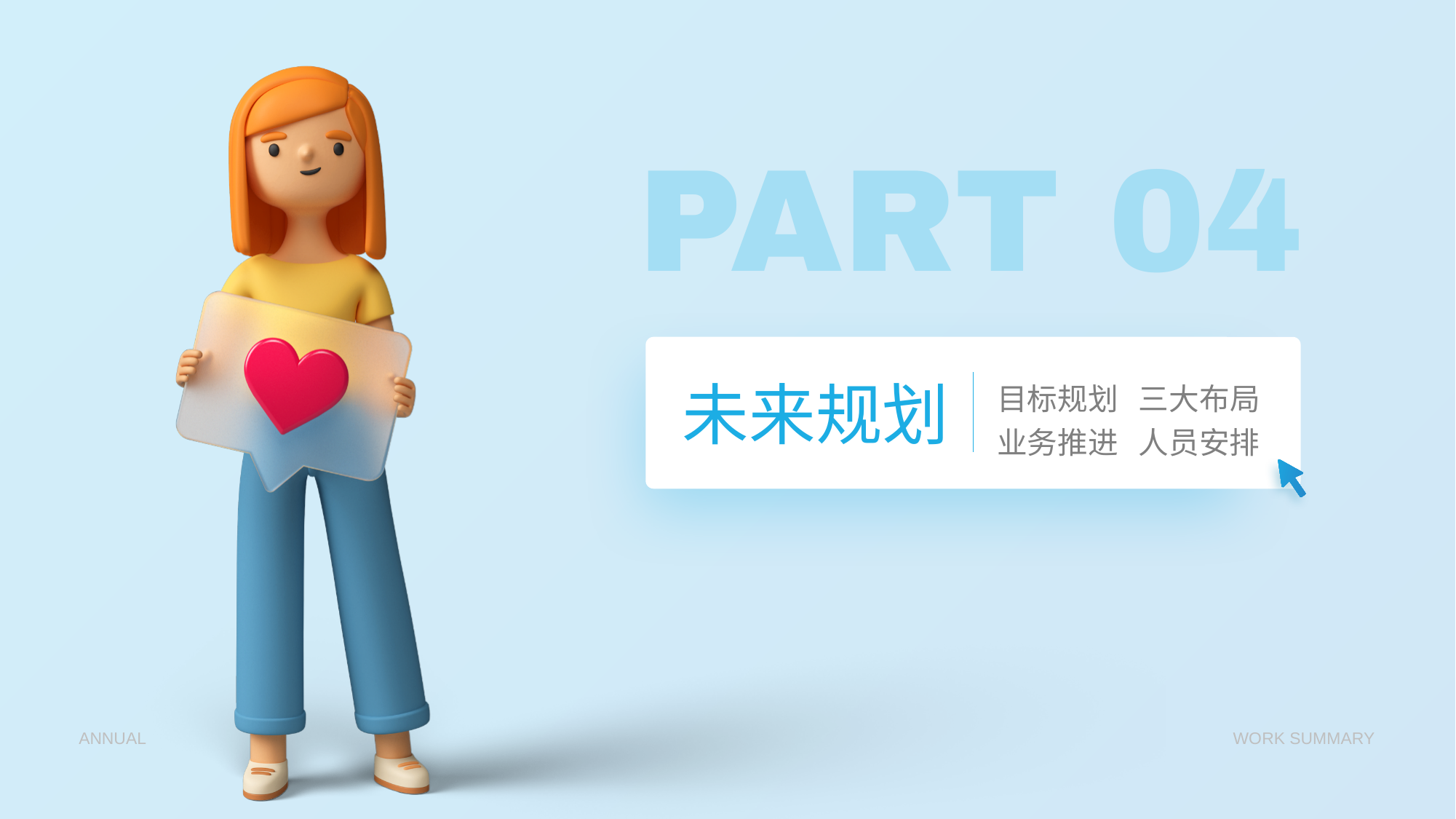

# PART 04
未来规划
目标规划
业务推进
三大布局
人员安排